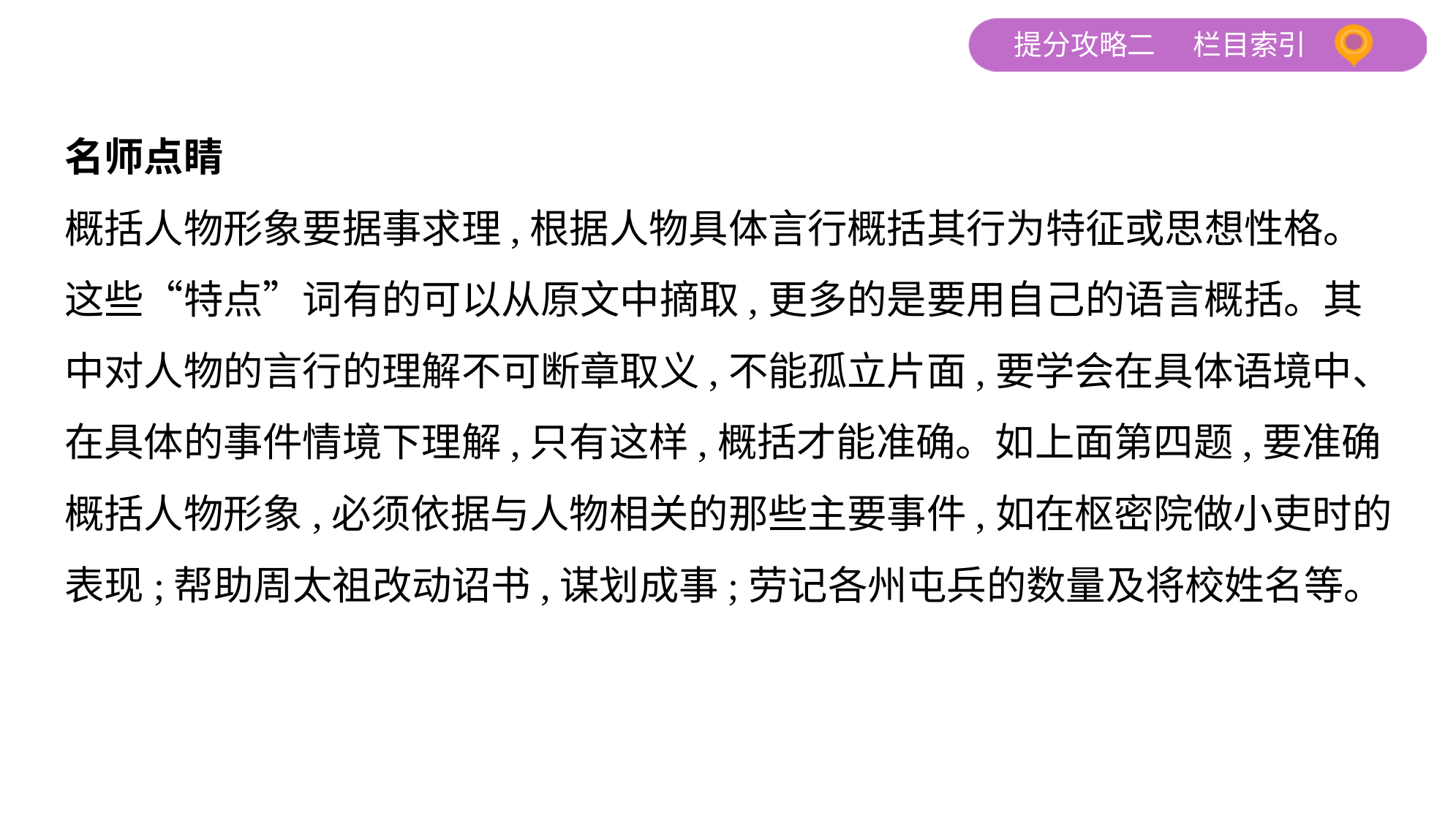

名师点睛
概括人物形象要据事求理,根据人物具体言行概括其行为特征或思想性格。
这些“特点”词有的可以从原文中摘取,更多的是要用自己的语言概括。其
中对人物的言行的理解不可断章取义,不能孤立片面,要学会在具体语境中、
在具体的事件情境下理解,只有这样,概括才能准确。如上面第四题,要准确
概括人物形象,必须依据与人物相关的那些主要事件,如在枢密院做小吏时的
表现;帮助周太祖改动诏书,谋划成事;劳记各州屯兵的数量及将校姓名等。